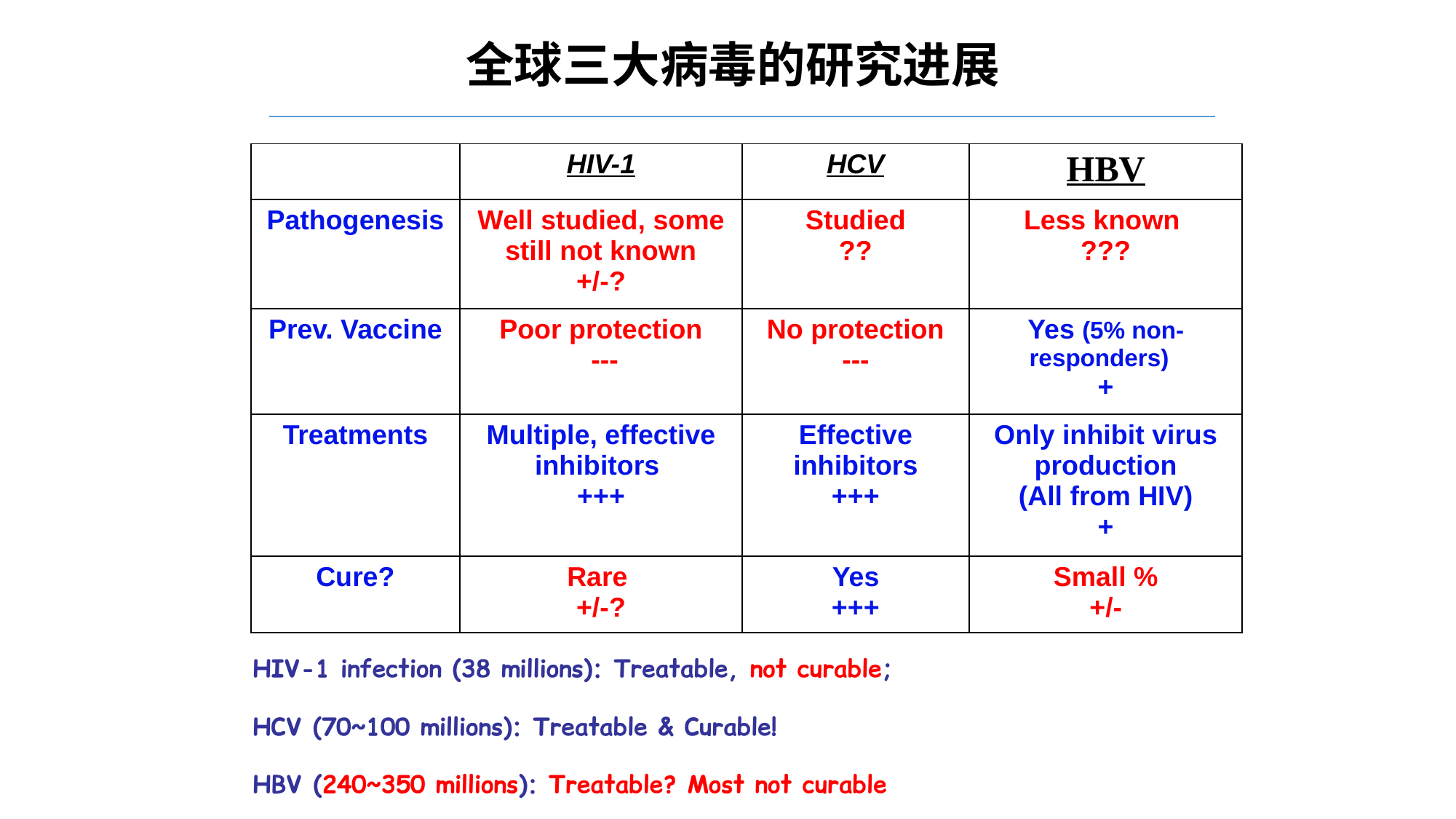

全球三大病毒的研究进展
|  | HIV-1 | HCV | HBV |
| --- | --- | --- | --- |
| Pathogenesis | Well studied, some still not known +/-? | Studied ?? | Less known ??? |
| Prev. Vaccine | Poor protection --- | No protection --- | Yes (5% non-responders) + |
| Treatments | Multiple, effective inhibitors +++ | Effective inhibitors +++ | Only inhibit virus production (All from HIV) + |
| Cure? | Rare +/-? | Yes +++ | Small % +/- |
HIV-1 infection (38 millions): Treatable, not curable;

HCV (70~100 millions): Treatable & Curable!

HBV (240~350 millions): Treatable? Most not curable